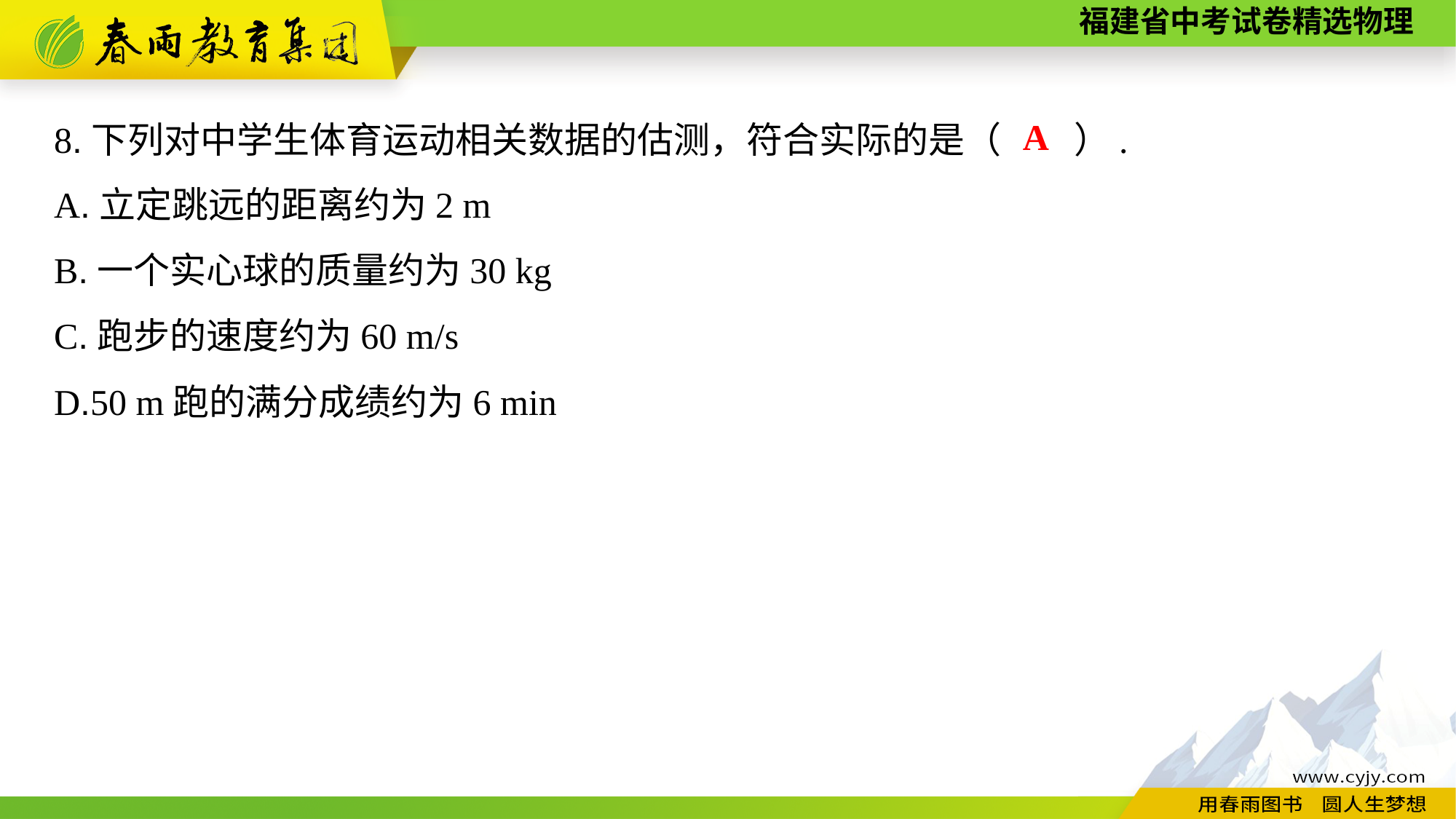

8.下列对中学生体育运动相关数据的估测，符合实际的是（　　）.
A.立定跳远的距离约为2 m
B.一个实心球的质量约为30 kg
C.跑步的速度约为60 m/s
D.50 m跑的满分成绩约为6 min
A